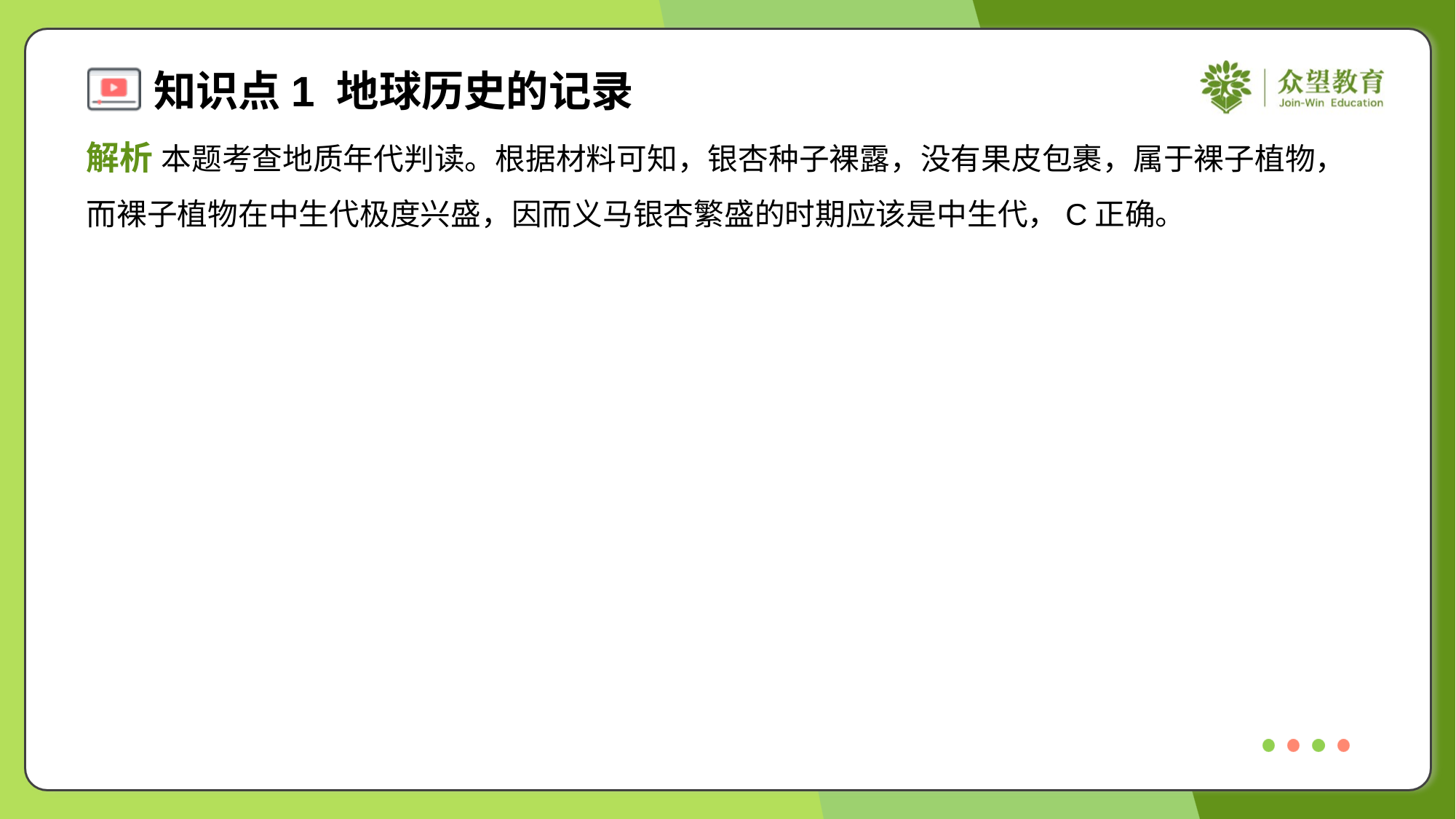

解析 本题考查地质年代判读。根据材料可知，银杏种子裸露，没有果皮包裹，属于裸子植物，
而裸子植物在中生代极度兴盛，因而义马银杏繁盛的时期应该是中生代，C正确。